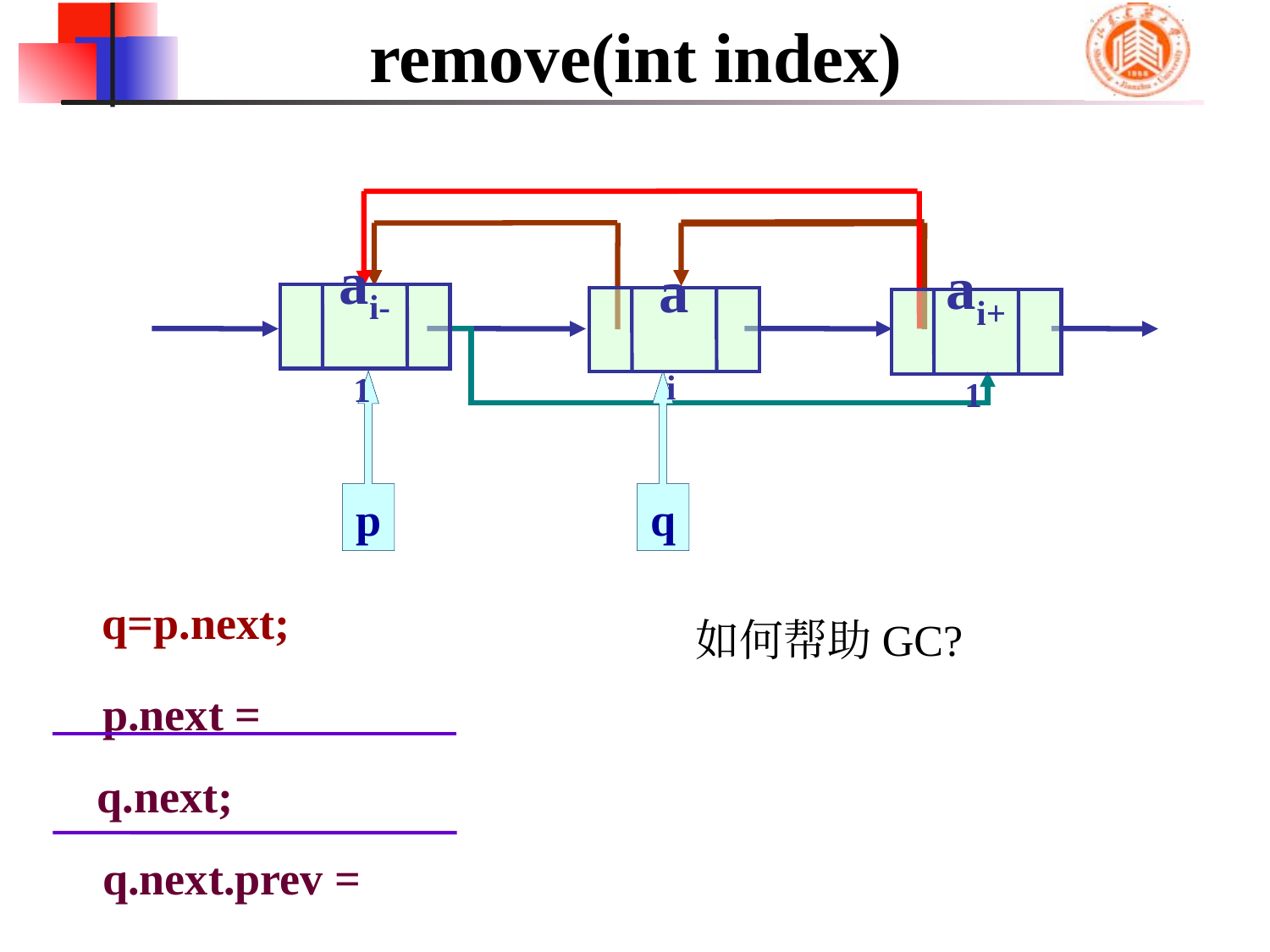

# remove(int index)

ai-1

ai

ai+1

p

q
q=p.next;
如何帮助GC?
p.next = q.next;
q.next.prev = p;